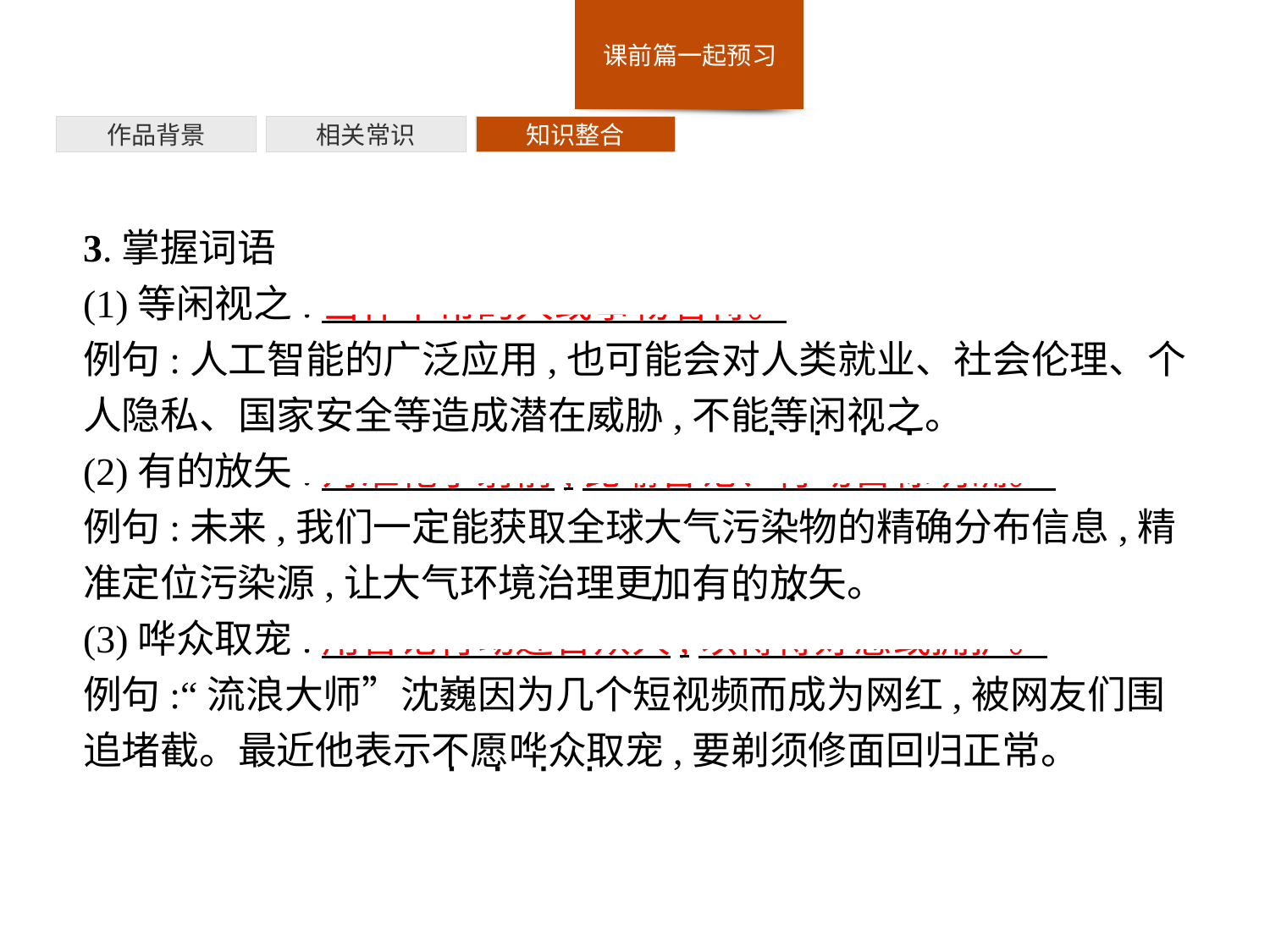

作品背景
相关常识
知识整合
3.掌握词语
(1)等闲视之:当作平常的人或事物看待。
例句:人工智能的广泛应用,也可能会对人类就业、社会伦理、个人隐私、国家安全等造成潜在威胁,不能等闲视之。
(2)有的放矢:对准靶子射箭,比喻言论、行动目标明确。
例句:未来,我们一定能获取全球大气污染物的精确分布信息,精准定位污染源,让大气环境治理更加有的放矢。
(3)哗众取宠:用言论行动迎合众人,以博得好感或拥护。
例句:“流浪大师”沈巍因为几个短视频而成为网红,被网友们围追堵截。最近他表示不愿哗众取宠,要剃须修面回归正常。
·    ·    ·    ·
·    ·    ·    ·
·    ·    ·    ·